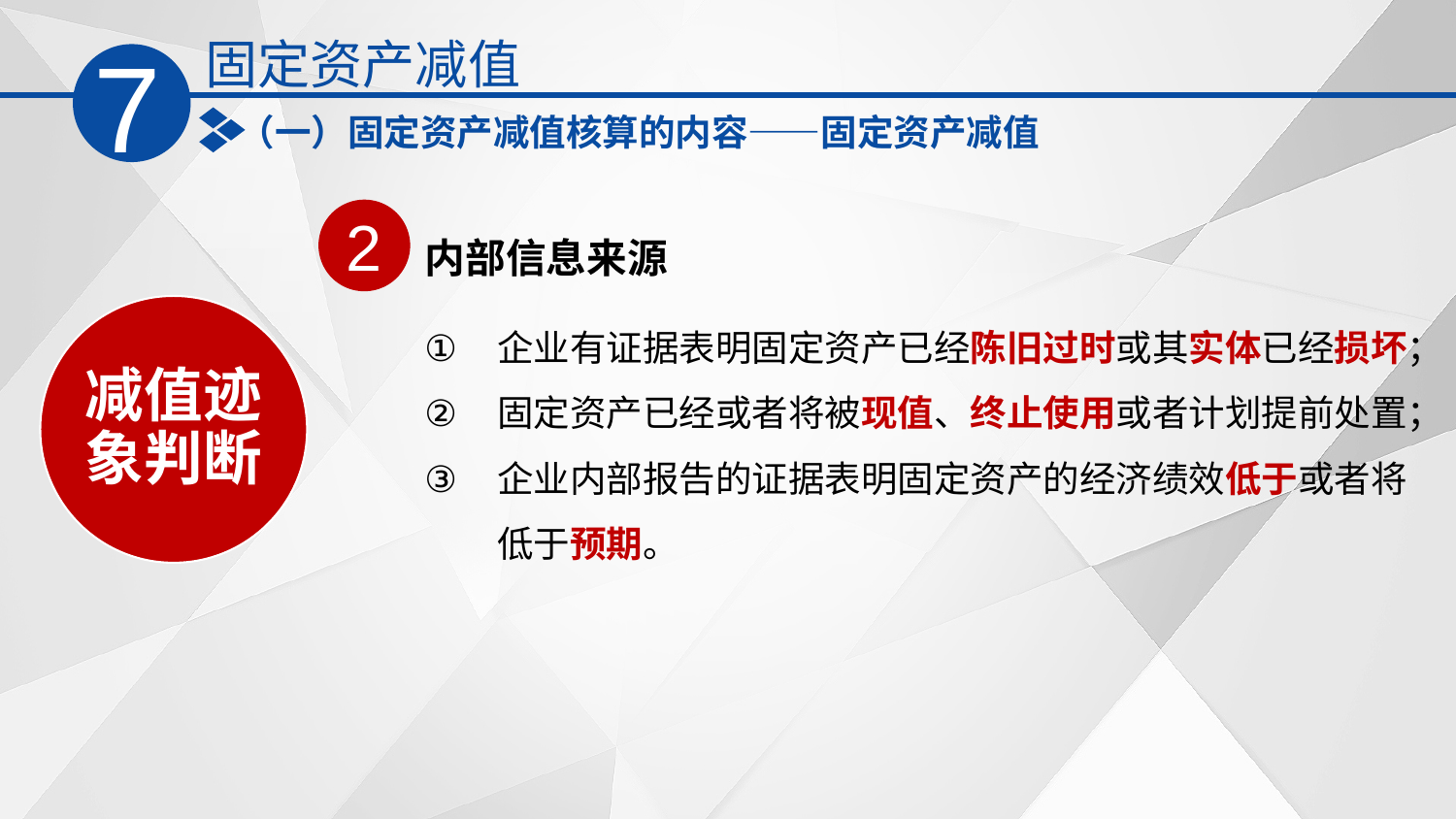

固定资产减值
7

（一）固定资产减值核算的内容——固定资产减值

2
内部信息来源
减值迹象判断
企业有证据表明固定资产已经陈旧过时或其实体已经损坏；
固定资产已经或者将被现值、终止使用或者计划提前处置；
企业内部报告的证据表明固定资产的经济绩效低于或者将低于预期。